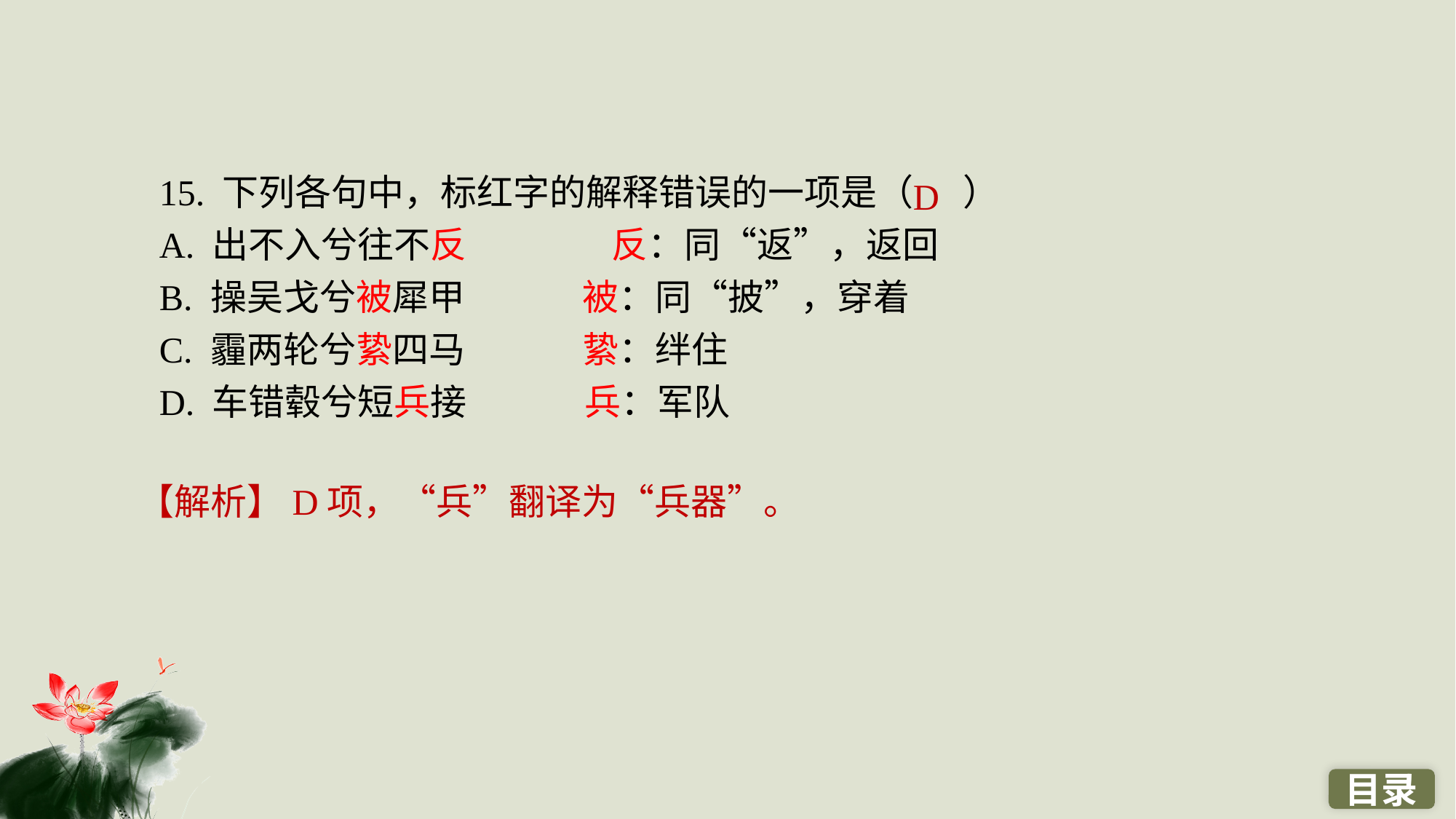

15. 下列各句中，标红字的解释错误的一项是（      ）
A. 出不入兮往不反	          反：同“返”，返回
B. 操吴戈兮被犀甲　　　 被：同“披”，穿着
C. 霾两轮兮絷四马　　　 絷：绊住
D. 车错毂兮短兵接　　　 兵：军队
D
【解析】D项，“兵”翻译为“兵器”。